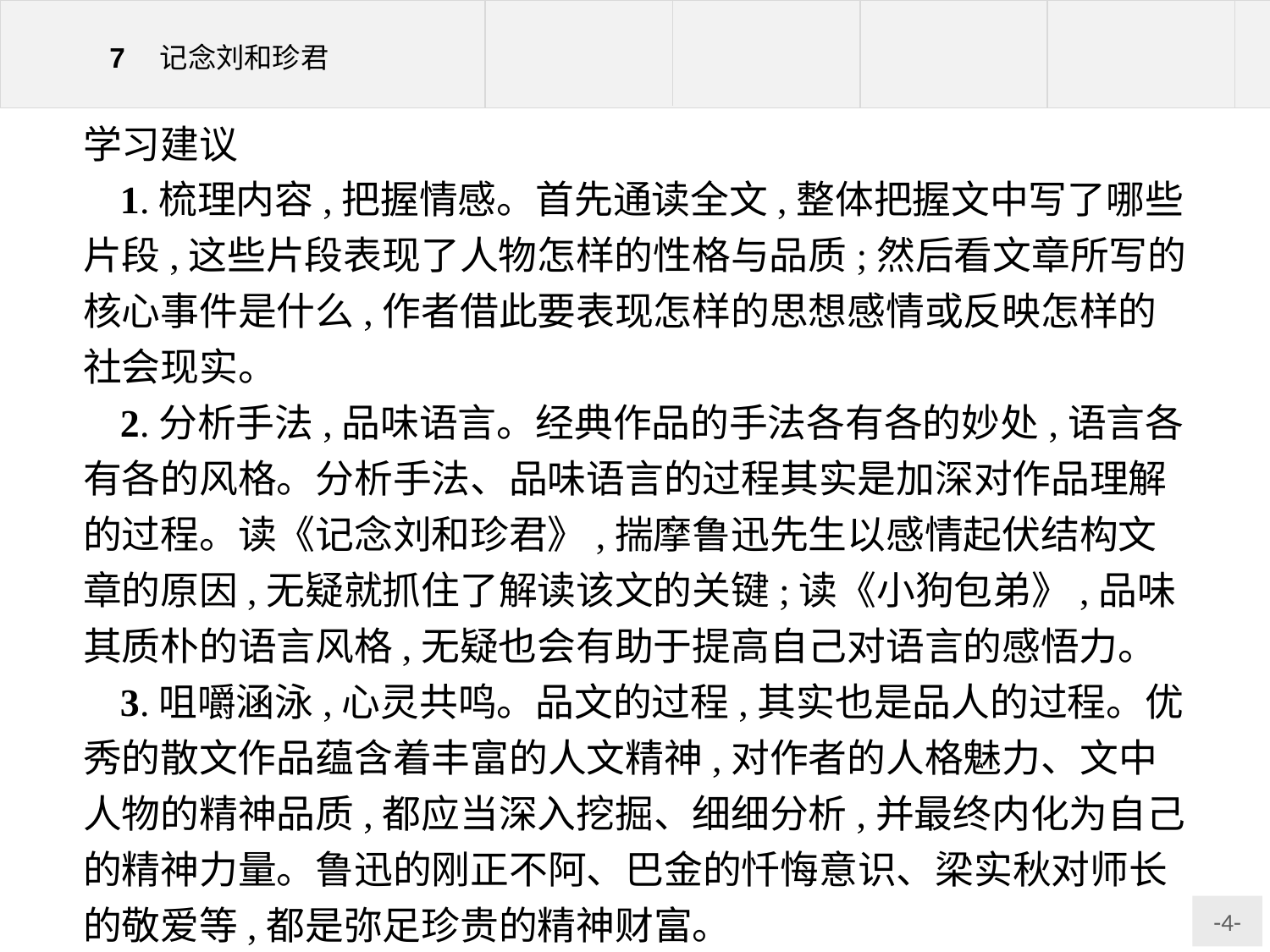

学习建议
1.梳理内容,把握情感。首先通读全文,整体把握文中写了哪些片段,这些片段表现了人物怎样的性格与品质;然后看文章所写的核心事件是什么,作者借此要表现怎样的思想感情或反映怎样的社会现实。
2.分析手法,品味语言。经典作品的手法各有各的妙处,语言各有各的风格。分析手法、品味语言的过程其实是加深对作品理解的过程。读《记念刘和珍君》,揣摩鲁迅先生以感情起伏结构文章的原因,无疑就抓住了解读该文的关键;读《小狗包弟》,品味其质朴的语言风格,无疑也会有助于提高自己对语言的感悟力。
3.咀嚼涵泳,心灵共鸣。品文的过程,其实也是品人的过程。优秀的散文作品蕴含着丰富的人文精神,对作者的人格魅力、文中人物的精神品质,都应当深入挖掘、细细分析,并最终内化为自己的精神力量。鲁迅的刚正不阿、巴金的忏悔意识、梁实秋对师长的敬爱等,都是弥足珍贵的精神财富。